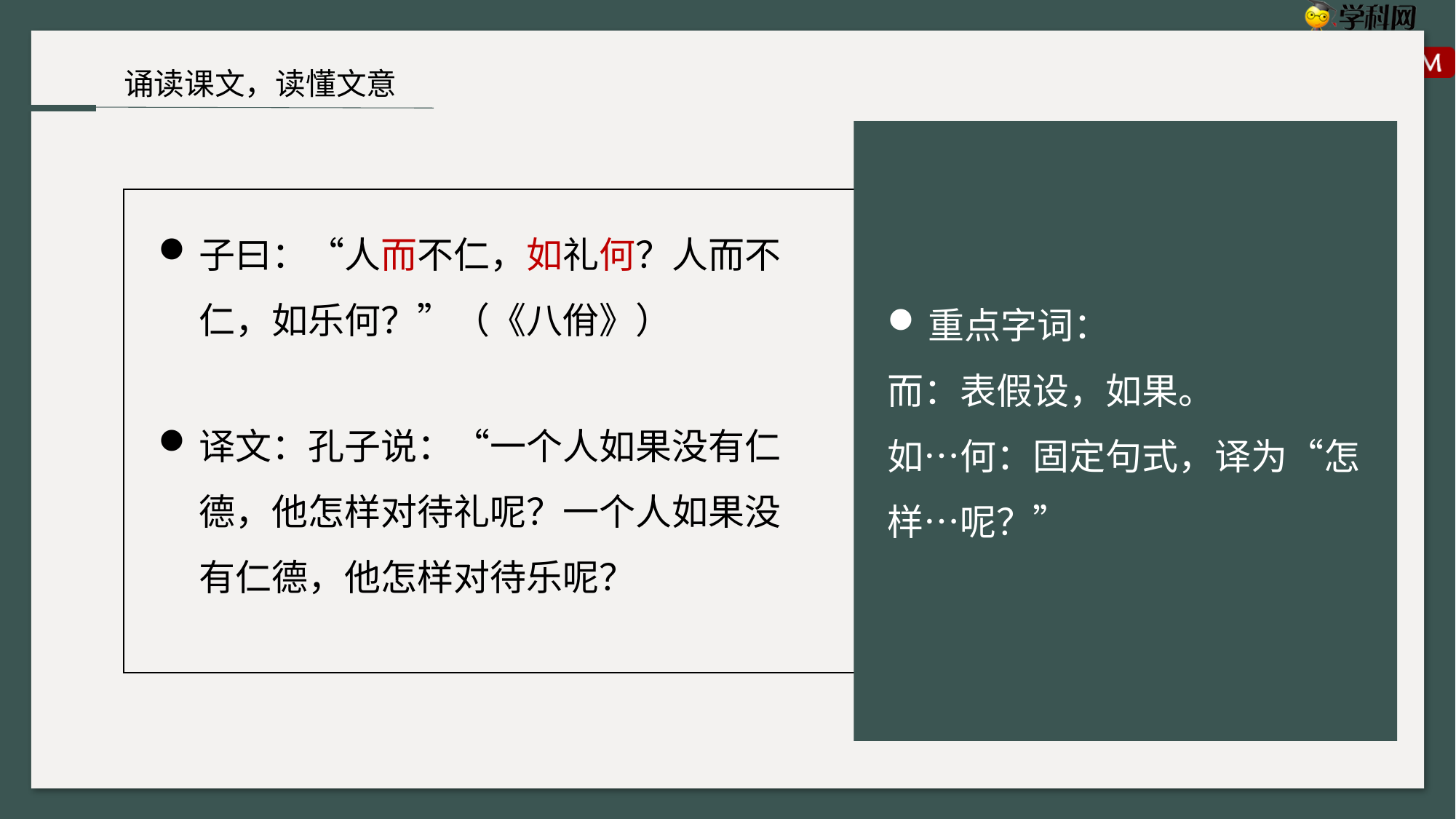

诵读课文，读懂文意

子曰：“人而不仁，如礼何？人而不仁，如乐何？”（《八佾》）

重点字词：
而：表假设，如果。
如…何：固定句式，译为“怎样…呢？”
译文：孔子说：“一个人如果没有仁德，他怎样对待礼呢？一个人如果没有仁德，他怎样对待乐呢？